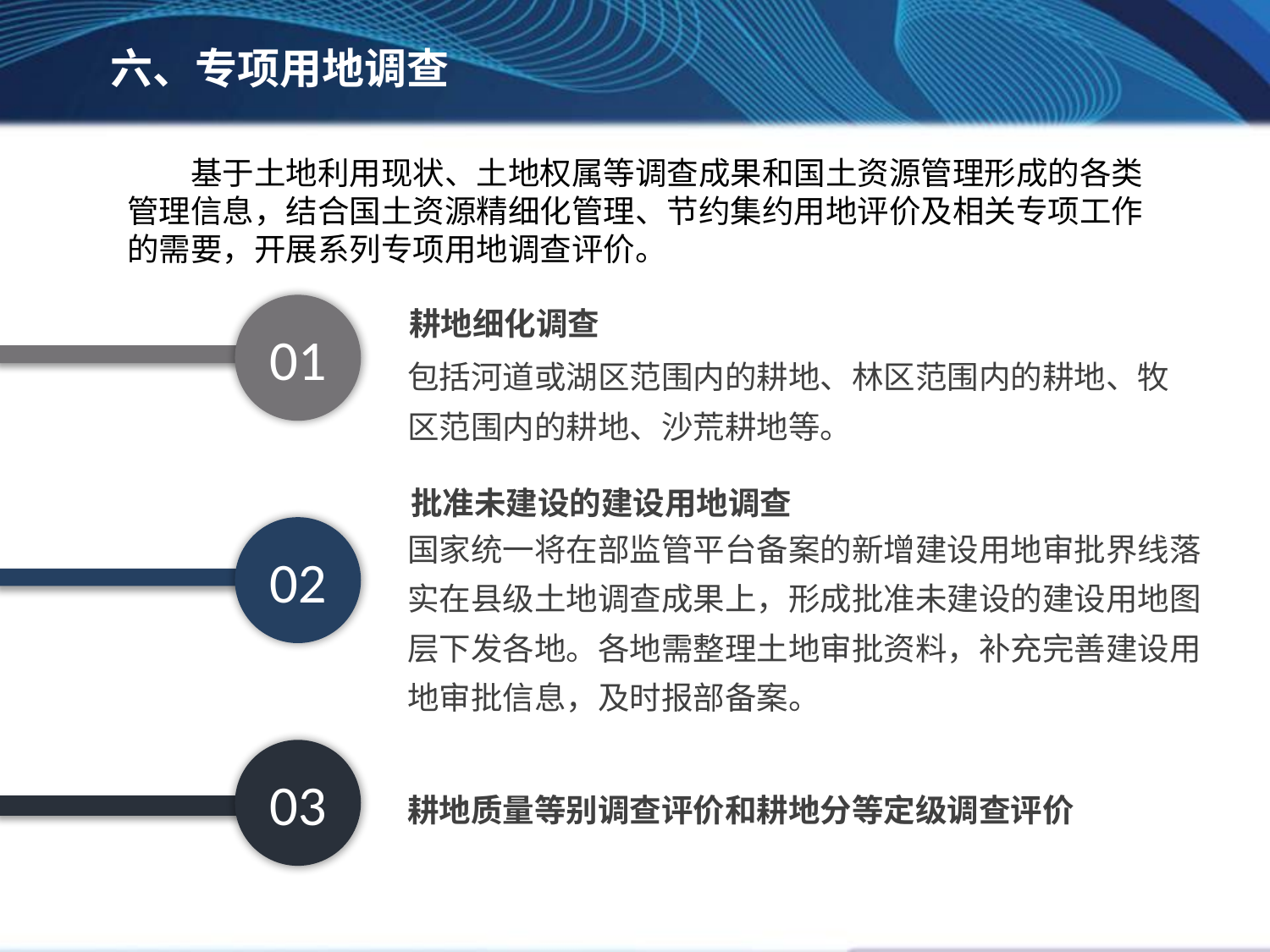

六、专项用地调查
基于土地利用现状、土地权属等调查成果和国土资源管理形成的各类管理信息，结合国土资源精细化管理、节约集约用地评价及相关专项工作的需要，开展系列专项用地调查评价。
耕地细化调查
包括河道或湖区范围内的耕地、林区范围内的耕地、牧区范围内的耕地、沙荒耕地等。
01

批准未建设的建设用地调查
国家统一将在部监管平台备案的新增建设用地审批界线落实在县级土地调查成果上，形成批准未建设的建设用地图层下发各地。各地需整理土地审批资料，补充完善建设用地审批信息，及时报部备案。
02

03
耕地质量等别调查评价和耕地分等定级调查评价